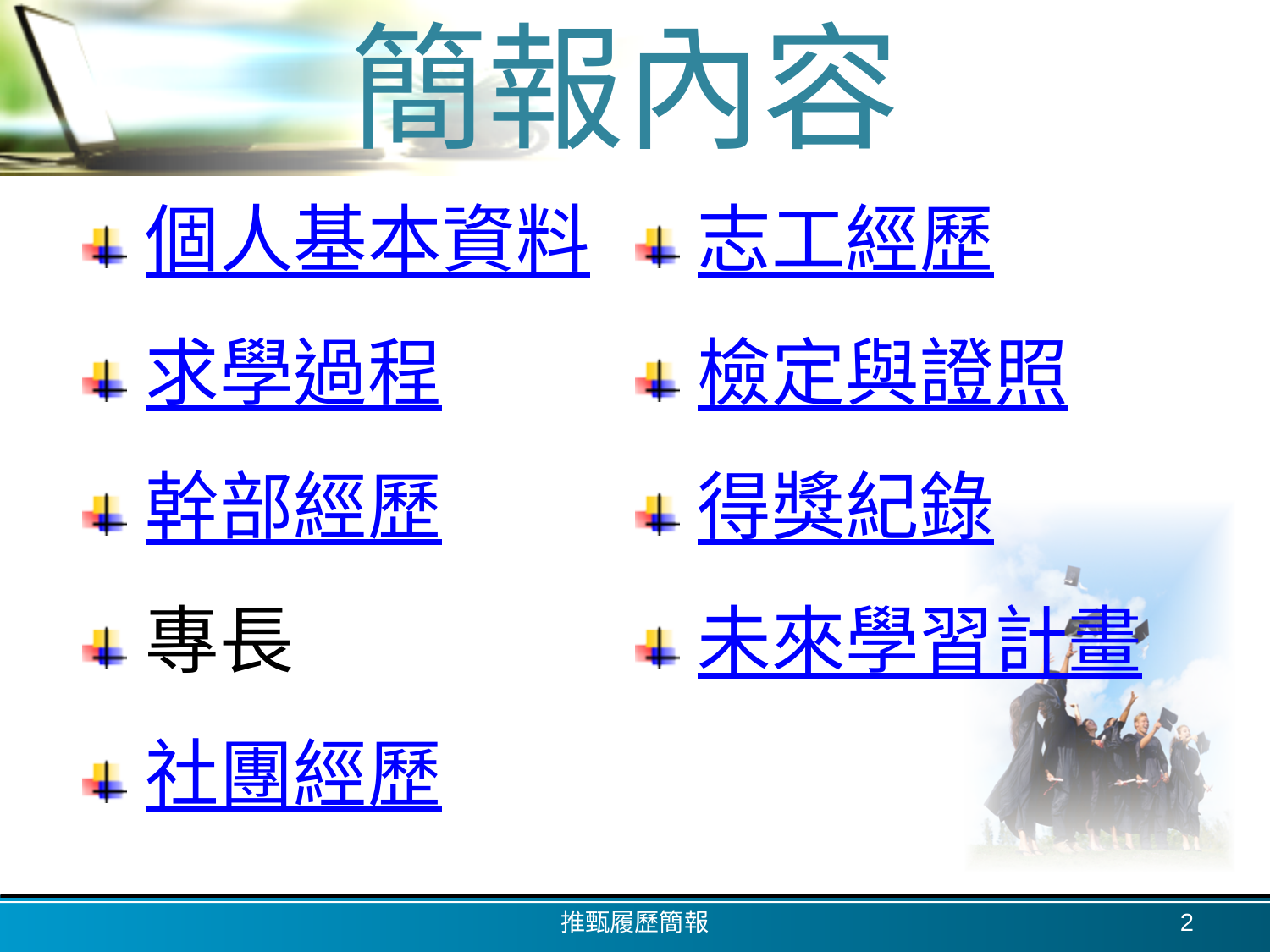

# 簡報內容
個人基本資料
求學過程
幹部經歷
專長
社團經歷
志工經歷
檢定與證照
得獎紀錄
未來學習計畫
推甄履歷簡報
2